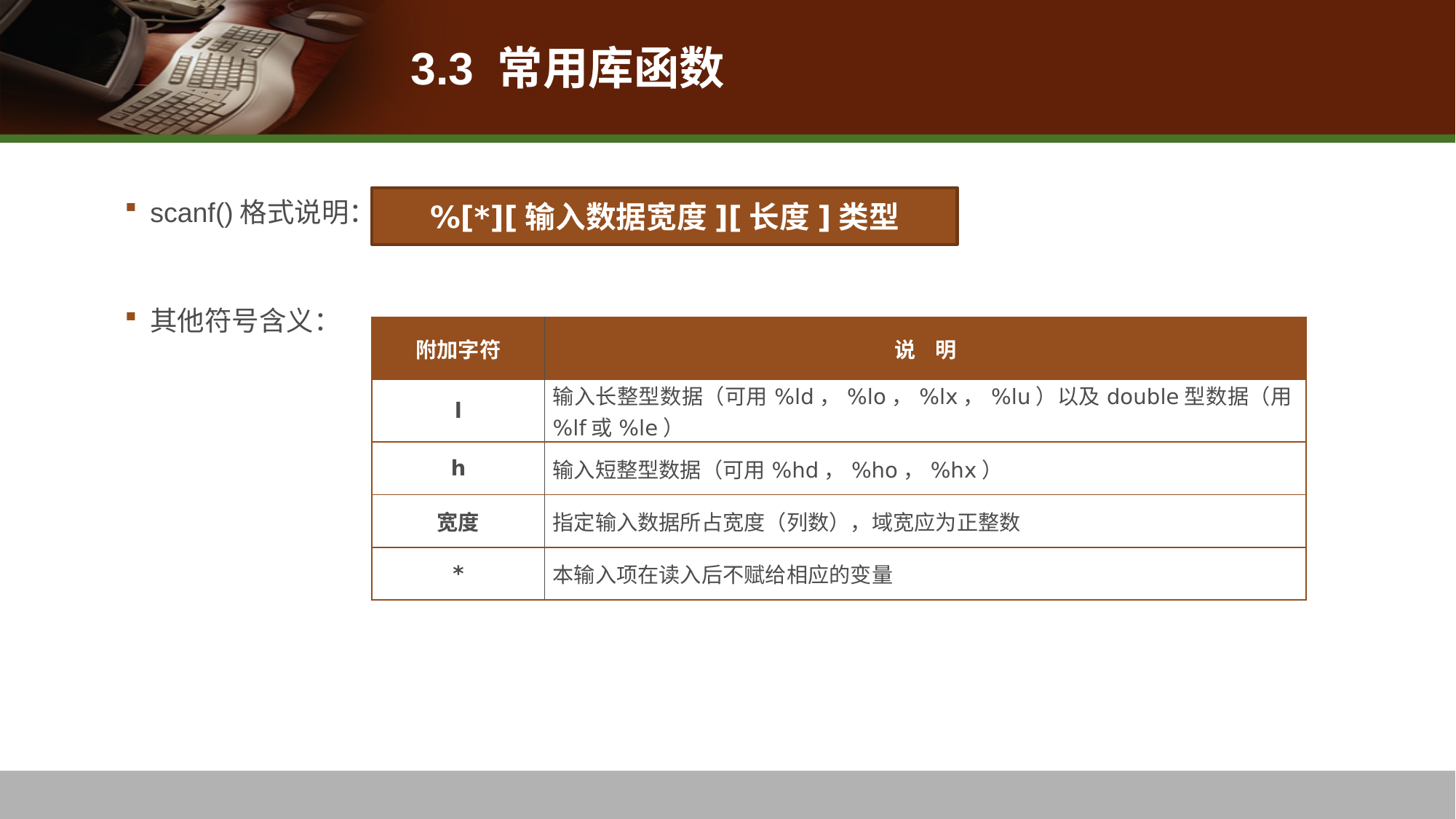

# 3.3 常用库函数
scanf()格式说明：

其他符号含义：
%[*][输入数据宽度][长度]类型
| 附加字符 | 说 明 |
| --- | --- |
| l | 输入长整型数据（可用%ld，%lo，%lx，%lu）以及double型数据（用%lf或%le） |
| h | 输入短整型数据（可用%hd，%ho，%hx） |
| 宽度 | 指定输入数据所占宽度（列数），域宽应为正整数 |
| \* | 本输入项在读入后不赋给相应的变量 |